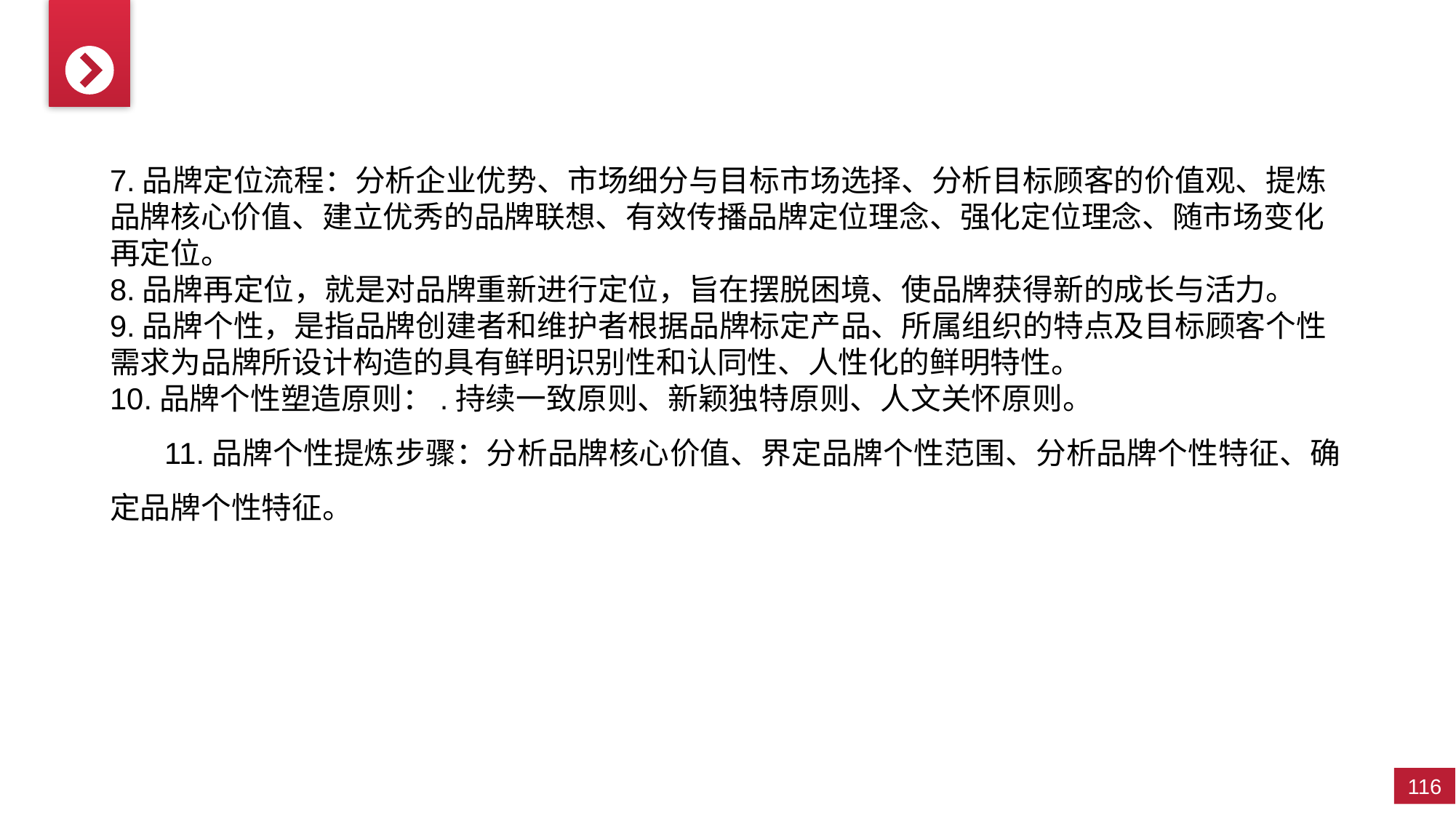

7.品牌定位流程：分析企业优势、市场细分与目标市场选择、分析目标顾客的价值观、提炼品牌核心价值、建立优秀的品牌联想、有效传播品牌定位理念、强化定位理念、随市场变化再定位。8.品牌再定位，就是对品牌重新进行定位，旨在摆脱困境、使品牌获得新的成长与活力。9.品牌个性，是指品牌创建者和维护者根据品牌标定产品、所属组织的特点及目标顾客个性需求为品牌所设计构造的具有鲜明识别性和认同性、人性化的鲜明特性。10.品牌个性塑造原则：.持续一致原则、新颖独特原则、人文关怀原则。11.品牌个性提炼步骤：分析品牌核心价值、界定品牌个性范围、分析品牌个性特征、确定品牌个性特征。